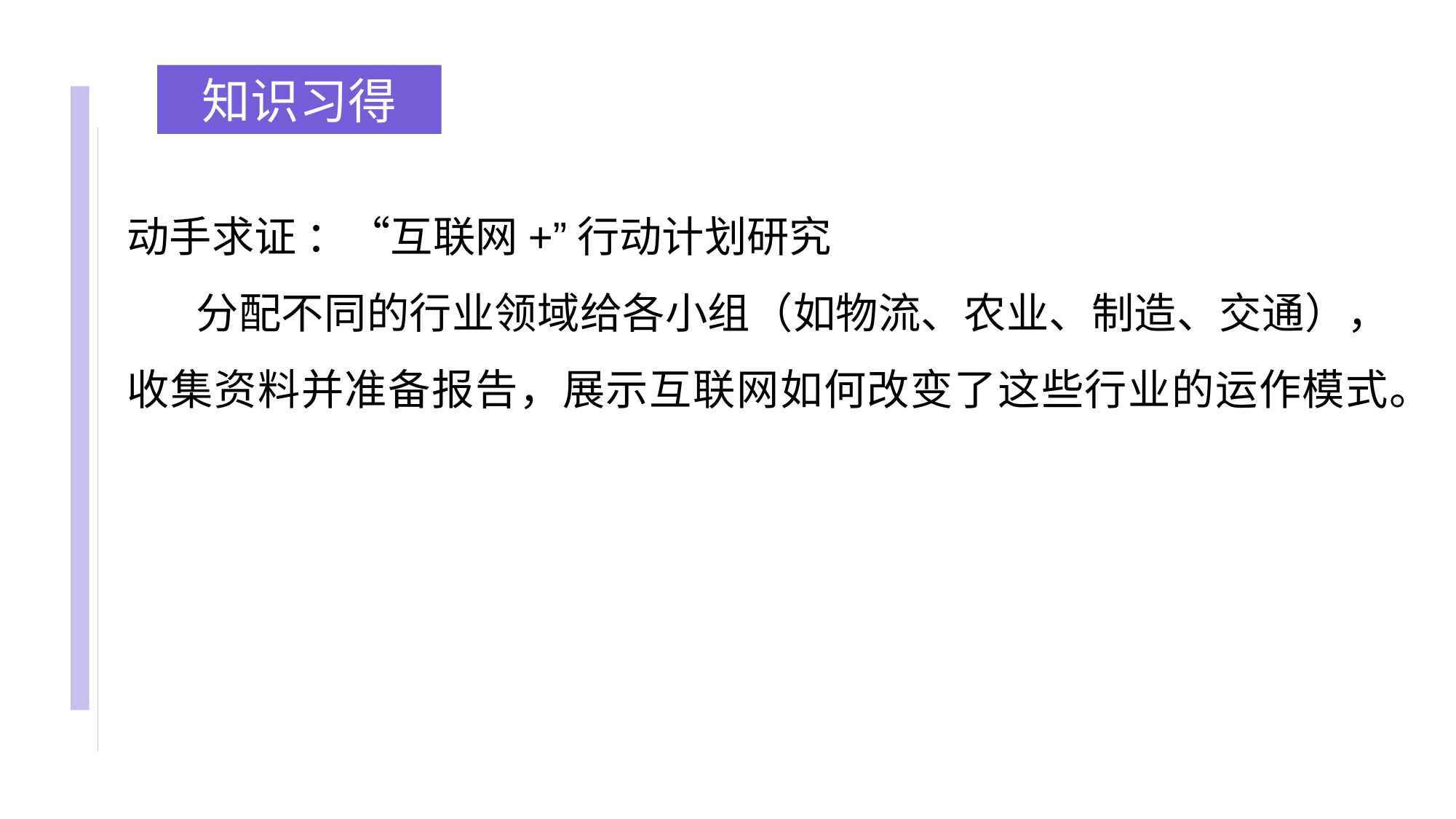

知识习得

动手求证 ：“互联网+”行动计划研究
      分配不同的行业领域给各小组（如物流、农业、制造、交通），收集资料并准备报告，展示互联网如何改变了这些行业的运作模式。